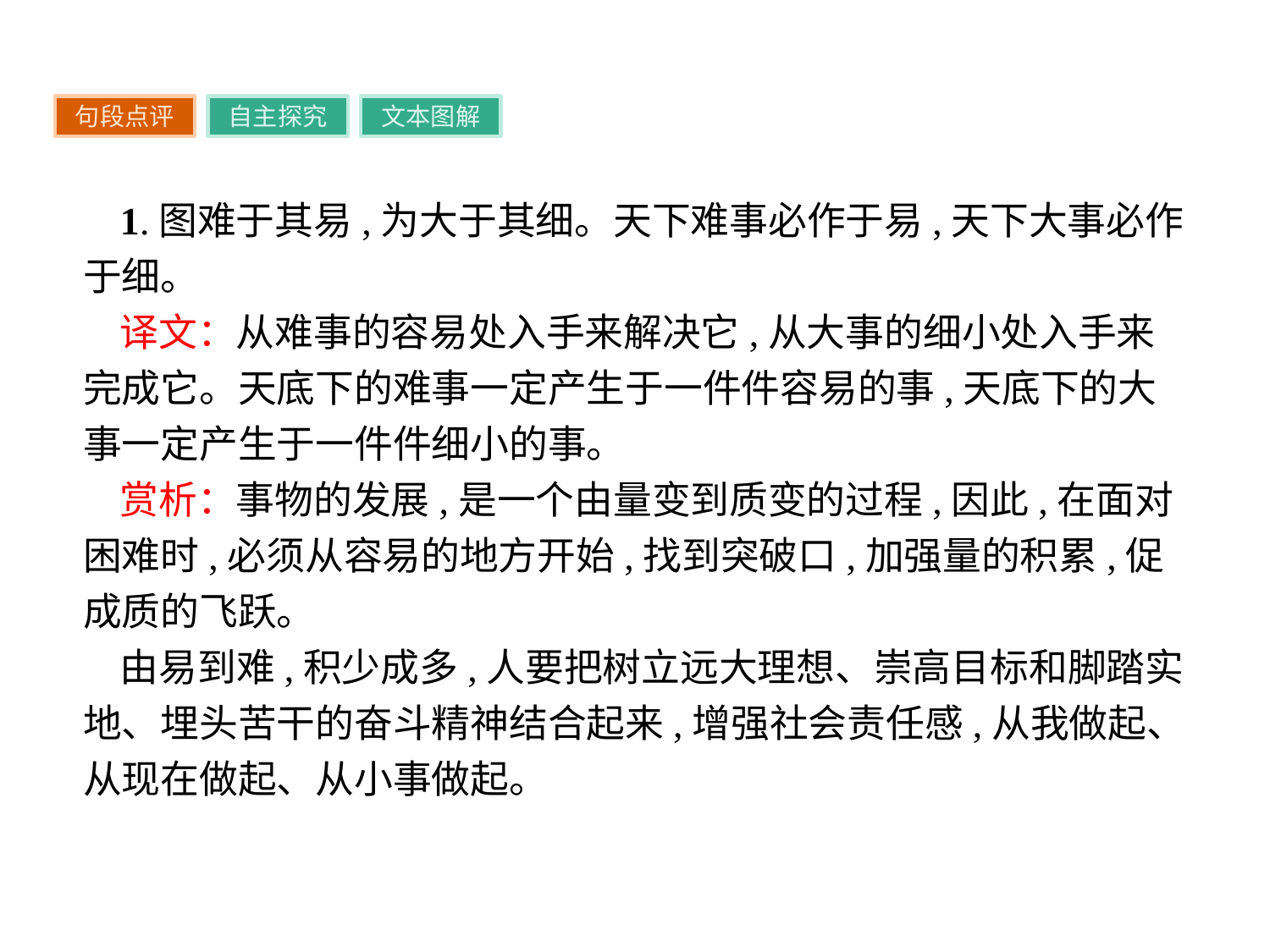

句段点评
自主探究
文本图解
1.图难于其易,为大于其细。天下难事必作于易,天下大事必作于细。
译文：从难事的容易处入手来解决它,从大事的细小处入手来完成它。天底下的难事一定产生于一件件容易的事,天底下的大事一定产生于一件件细小的事。
赏析：事物的发展,是一个由量变到质变的过程,因此,在面对困难时,必须从容易的地方开始,找到突破口,加强量的积累,促成质的飞跃。
由易到难,积少成多,人要把树立远大理想、崇高目标和脚踏实地、埋头苦干的奋斗精神结合起来,增强社会责任感,从我做起、从现在做起、从小事做起。